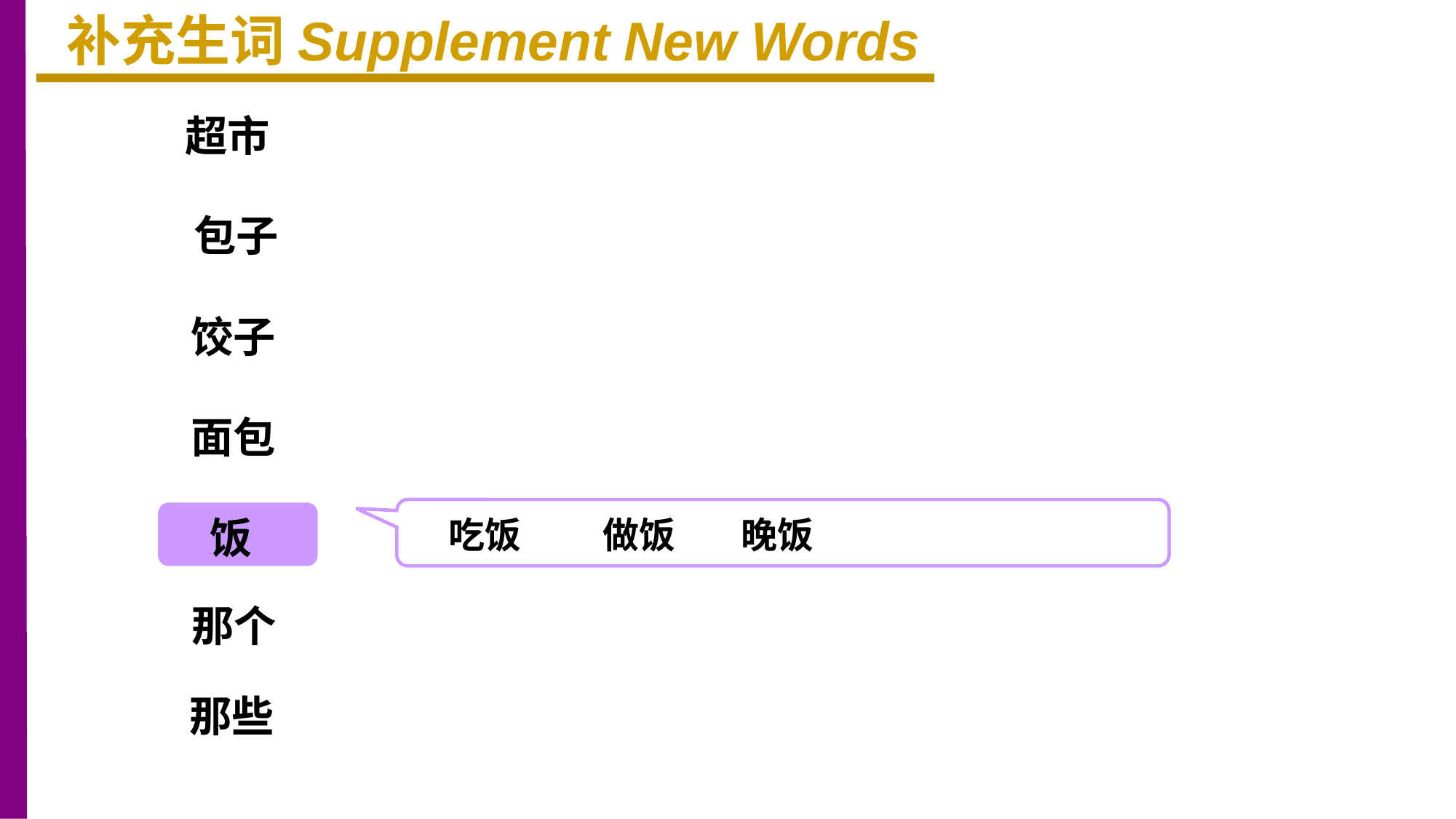

补充生词Supplement New Words
超市
包子
饺子
面包

饭
吃饭          做饭        晚饭
那个
那些